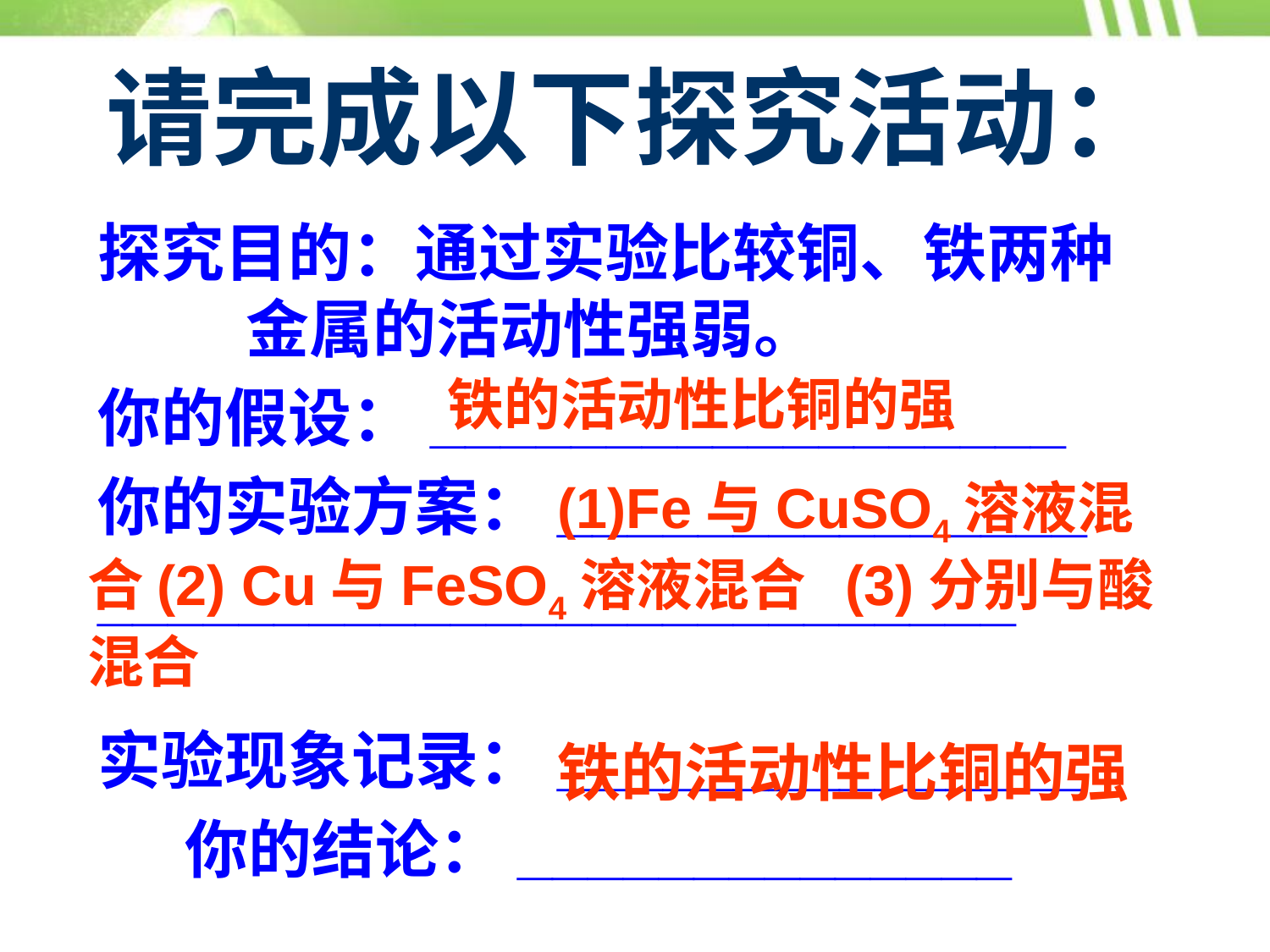

# 请完成以下探究活动：
探究目的：通过实验比较铜、铁两种           金属的活动性强弱。
你的假设：__________________
你的实验方案：_______________
__________________________
实验现象记录：_______________
     你的结论：______________
铁的活动性比铜的强
                              (1)Fe与CuSO4溶液混合(2) Cu与FeSO4溶液混合  (3)分别与酸混合
铁的活动性比铜的强